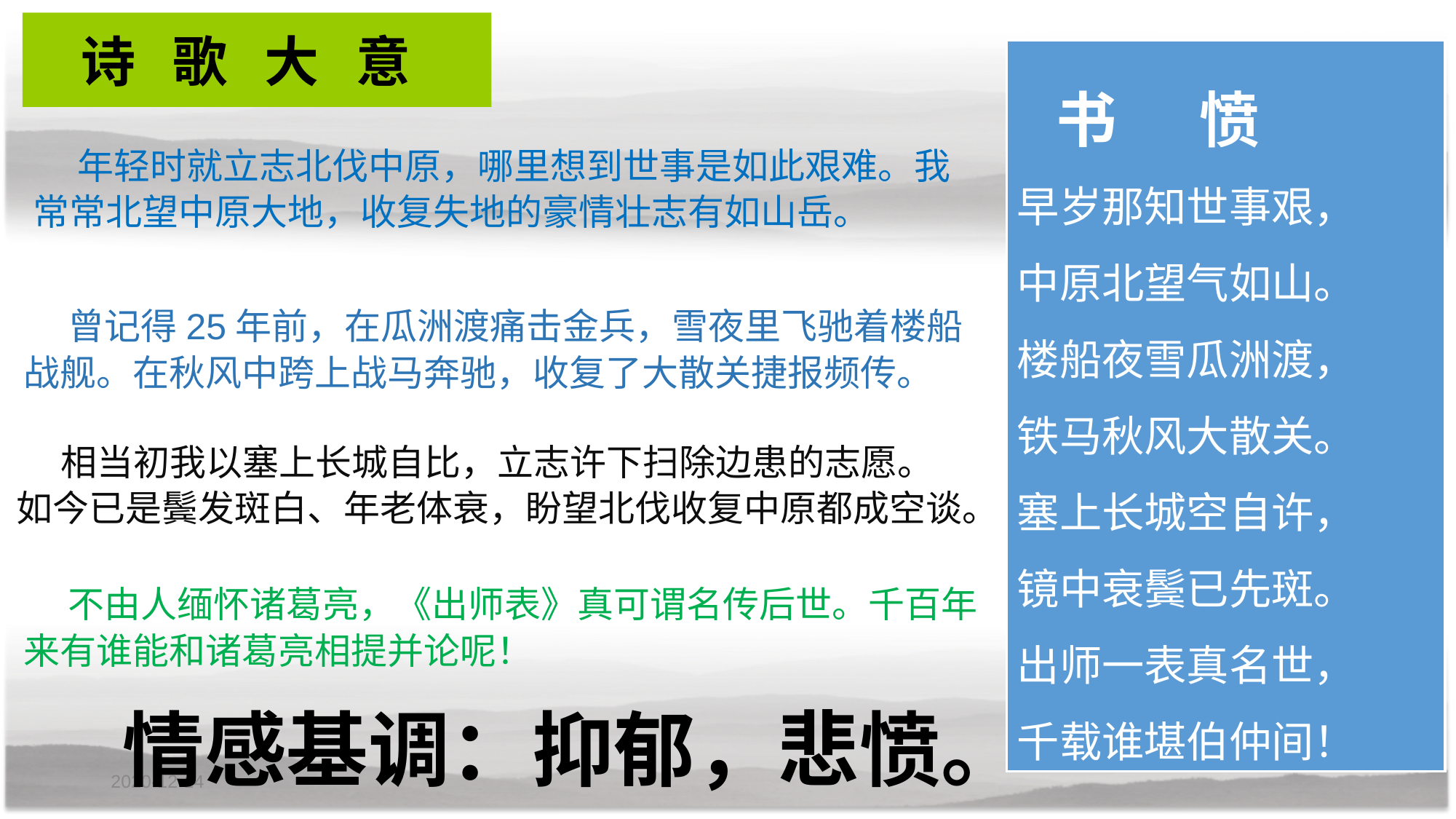

诗   歌   大   意
   书      愤
早岁那知世事艰，
中原北望气如山。
楼船夜雪瓜洲渡，
铁马秋风大散关。
塞上长城空自许，
镜中衰鬓已先斑。
出师一表真名世，
千载谁堪伯仲间！
   年轻时就立志北伐中原，哪里想到世事是如此艰难。我常常北望中原大地，收复失地的豪情壮志有如山岳。
   曾记得25年前，在瓜洲渡痛击金兵，雪夜里飞驰着楼船战舰。在秋风中跨上战马奔驰，收复了大散关捷报频传。
   相当初我以塞上长城自比，立志许下扫除边患的志愿。如今已是鬓发斑白、年老体衰，盼望北伐收复中原都成空谈。
   不由人缅怀诸葛亮，《出师表》真可谓名传后世。千百年来有谁能和诸葛亮相提并论呢！
情感基调：抑郁，悲愤。
2020-12-14